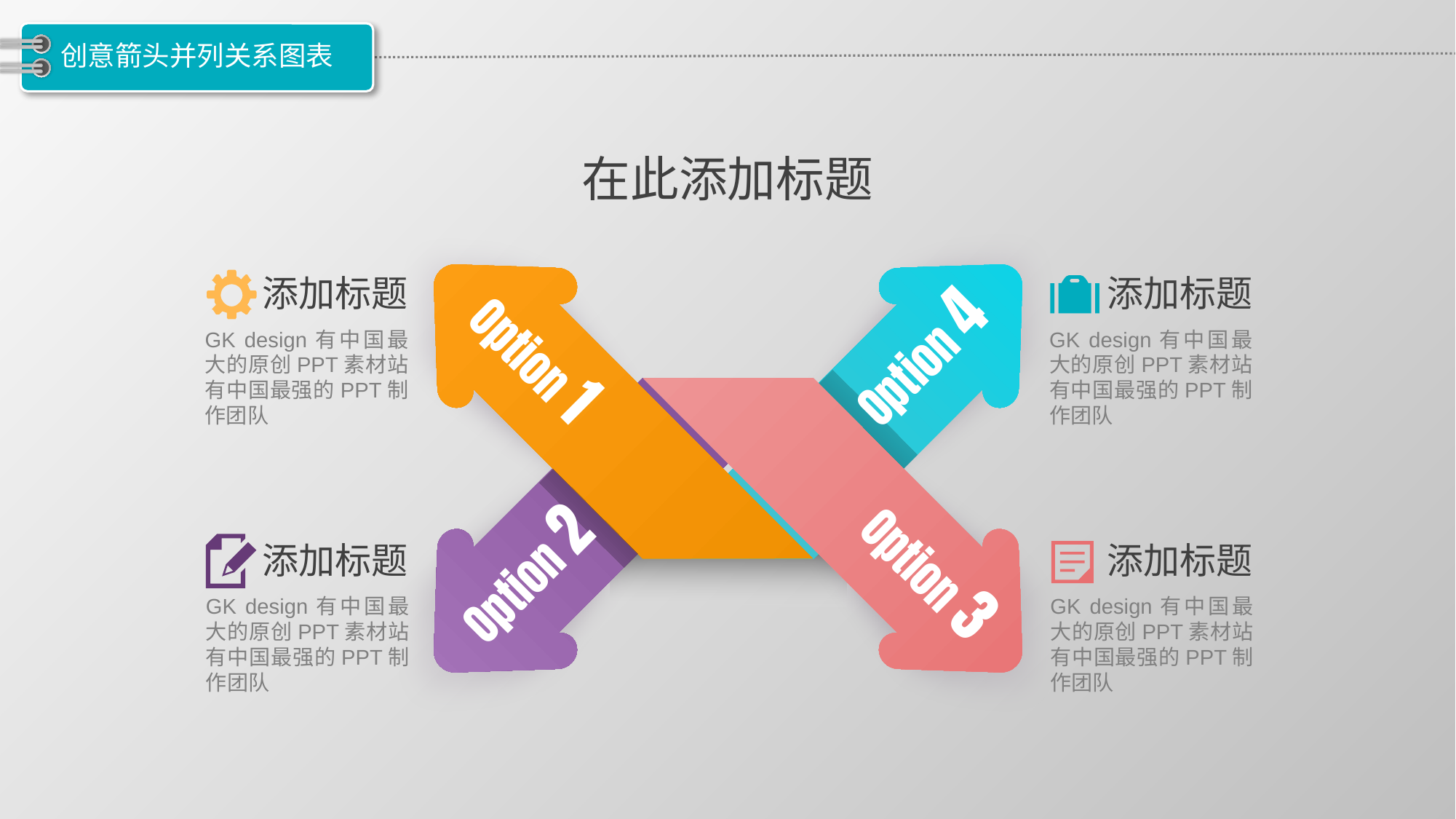

# 创意箭头并列关系图表
在此添加标题

添加标题
添加标题

Option 4
Option 1
GK design有中国最大的原创PPT素材站有中国最强的PPT制作团队
GK design有中国最大的原创PPT素材站有中国最强的PPT制作团队

Option 3
Option 2
添加标题
添加标题

GK design有中国最大的原创PPT素材站有中国最强的PPT制作团队
GK design有中国最大的原创PPT素材站有中国最强的PPT制作团队